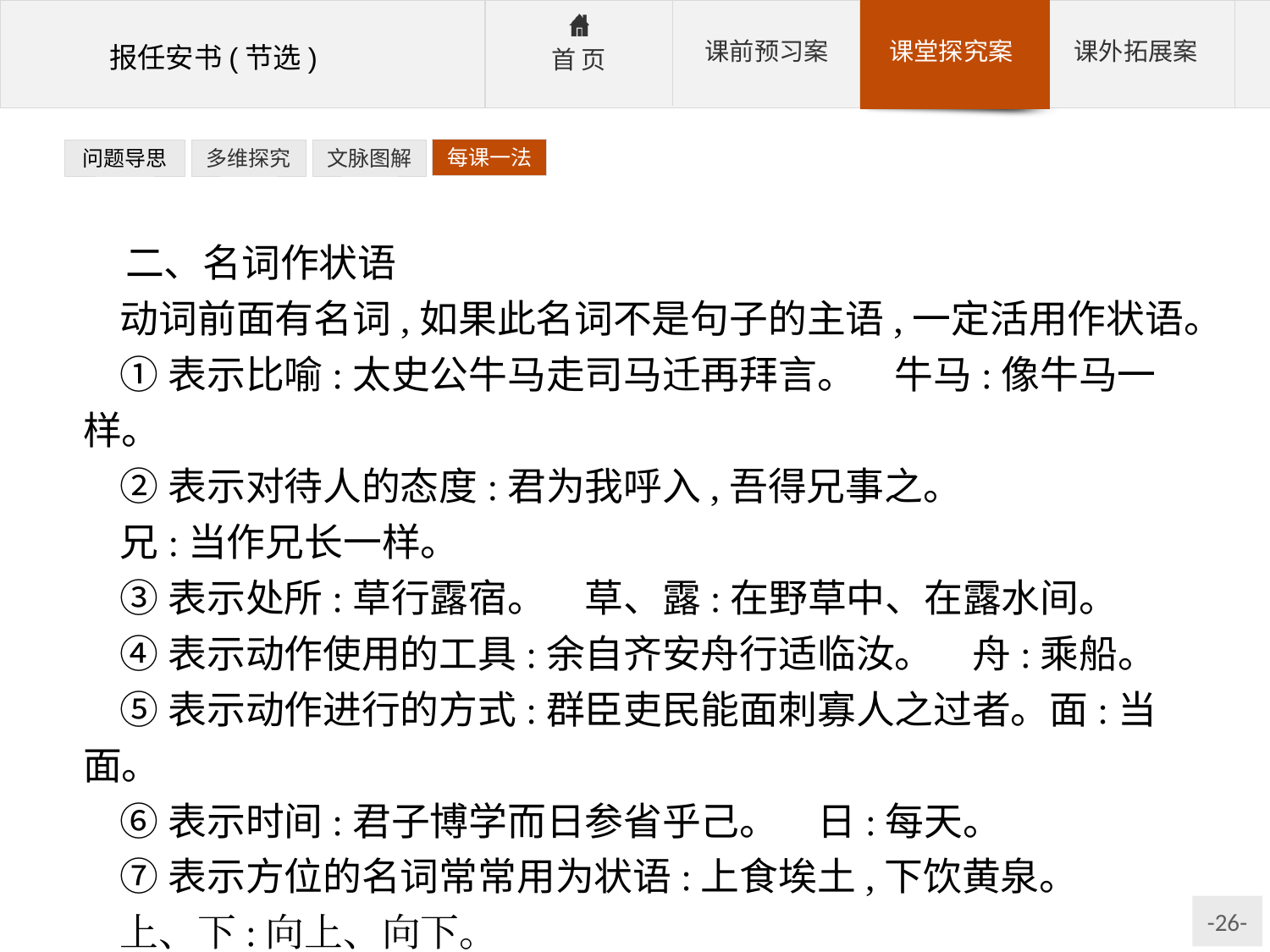

每课一法
问题导思
多维探究
文脉图解
二、名词作状语
动词前面有名词,如果此名词不是句子的主语,一定活用作状语。
①表示比喻:太史公牛马走司马迁再拜言。　牛马:像牛马一样。
②表示对待人的态度:君为我呼入,吾得兄事之。
兄:当作兄长一样。
③表示处所:草行露宿。　草、露:在野草中、在露水间。
④表示动作使用的工具:余自齐安舟行适临汝。　舟:乘船。
⑤表示动作进行的方式:群臣吏民能面刺寡人之过者。面:当面。
⑥表示时间:君子博学而日参省乎己。　日:每天。
⑦表示方位的名词常常用为状语:上食埃土,下饮黄泉。
上、下:向上、向下。